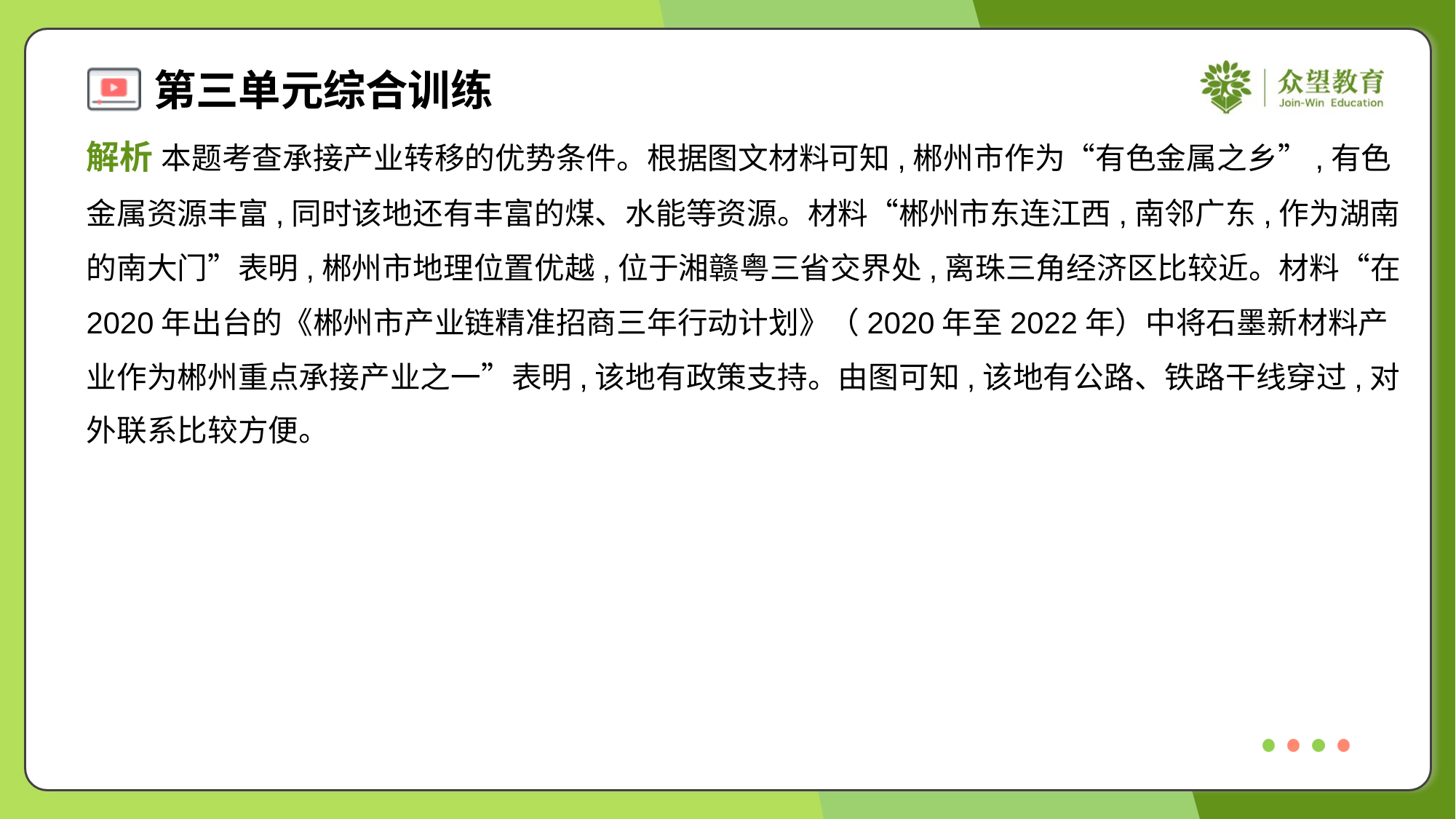

解析 本题考查承接产业转移的优势条件。根据图文材料可知,郴州市作为“有色金属之乡”,有色
金属资源丰富,同时该地还有丰富的煤、水能等资源。材料“郴州市东连江西,南邻广东,作为湖南
的南大门”表明,郴州市地理位置优越,位于湘赣粤三省交界处,离珠三角经济区比较近。材料“在
2020年出台的《郴州市产业链精准招商三年行动计划》（2020年至2022年）中将石墨新材料产
业作为郴州重点承接产业之一”表明,该地有政策支持。由图可知,该地有公路、铁路干线穿过,对
外联系比较方便。